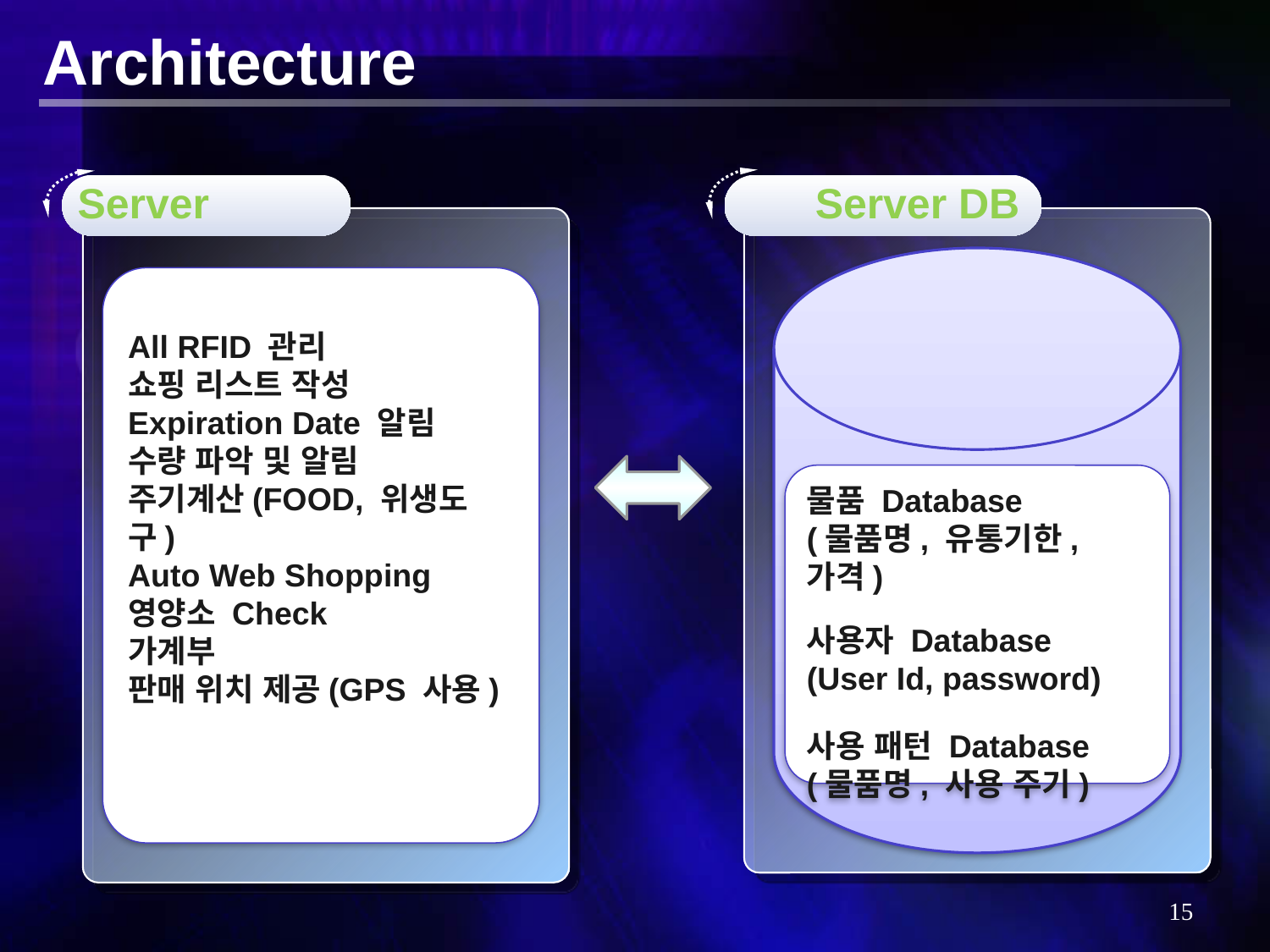

Architecture

Server

Server DB

All RFID 관리
쇼핑 리스트 작성
Expiration Date 알림
수량 파악 및 알림
주기계산(FOOD, 위생도구)
Auto Web Shopping
영양소 Check
가계부
판매 위치 제공(GPS 사용)

물품 Database
(물품명, 유통기한, 가격)

사용자 Database
(User Id, password)

사용 패턴 Database
(물품명, 사용 주기)

15